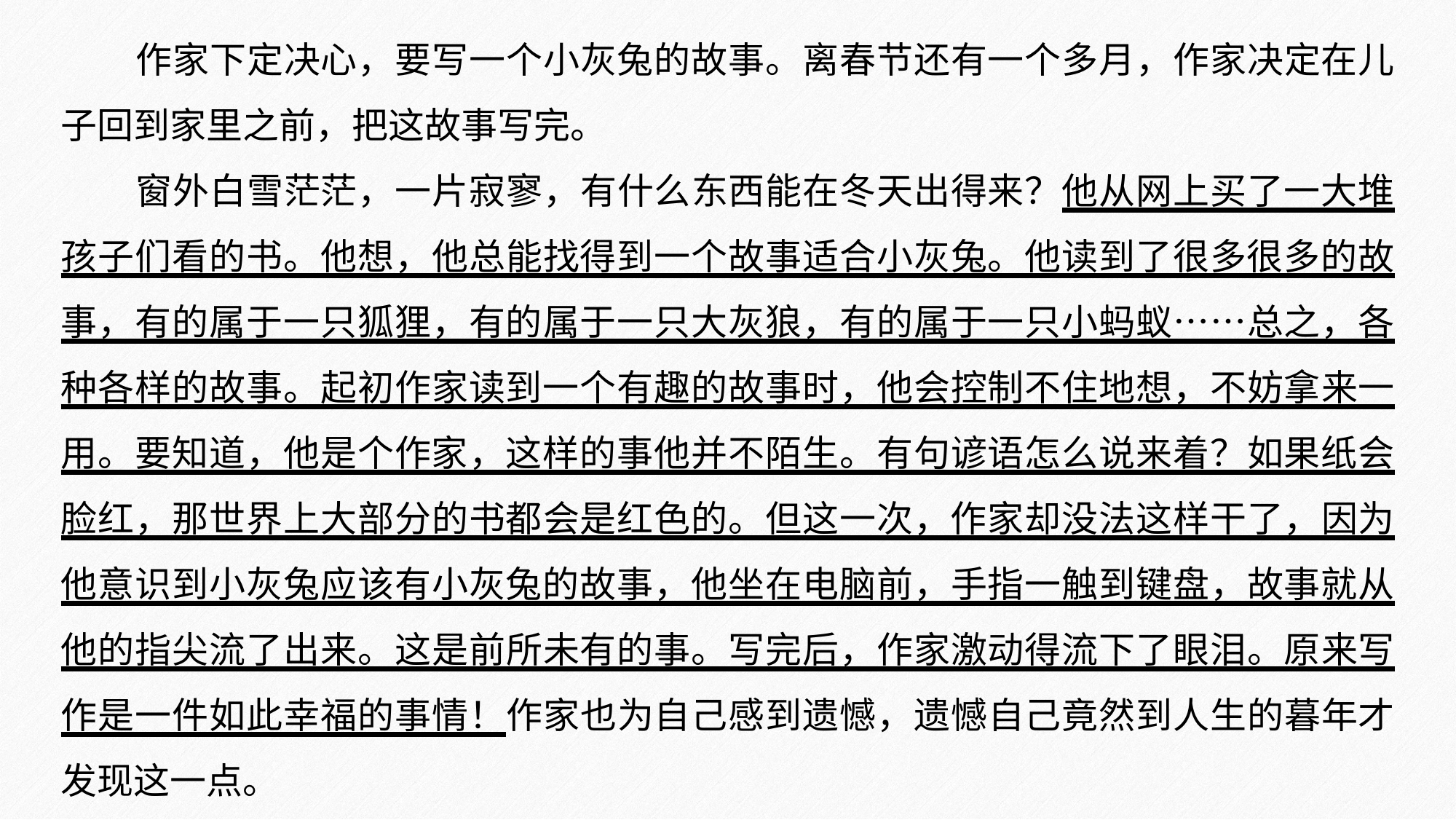

作家下定决心，要写一个小灰兔的故事。离春节还有一个多月，作家决定在儿子回到家里之前，把这故事写完。
窗外白雪茫茫，一片寂寥，有什么东西能在冬天出得来？他从网上买了一大堆孩子们看的书。他想，他总能找得到一个故事适合小灰兔。他读到了很多很多的故事，有的属于一只狐狸，有的属于一只大灰狼，有的属于一只小蚂蚁……总之，各种各样的故事。起初作家读到一个有趣的故事时，他会控制不住地想，不妨拿来一用。要知道，他是个作家，这样的事他并不陌生。有句谚语怎么说来着？如果纸会脸红，那世界上大部分的书都会是红色的。但这一次，作家却没法这样干了，因为他意识到小灰兔应该有小灰兔的故事，他坐在电脑前，手指一触到键盘，故事就从他的指尖流了出来。这是前所未有的事。写完后，作家激动得流下了眼泪。原来写作是一件如此幸福的事情！作家也为自己感到遗憾，遗憾自己竟然到人生的暮年才发现这一点。